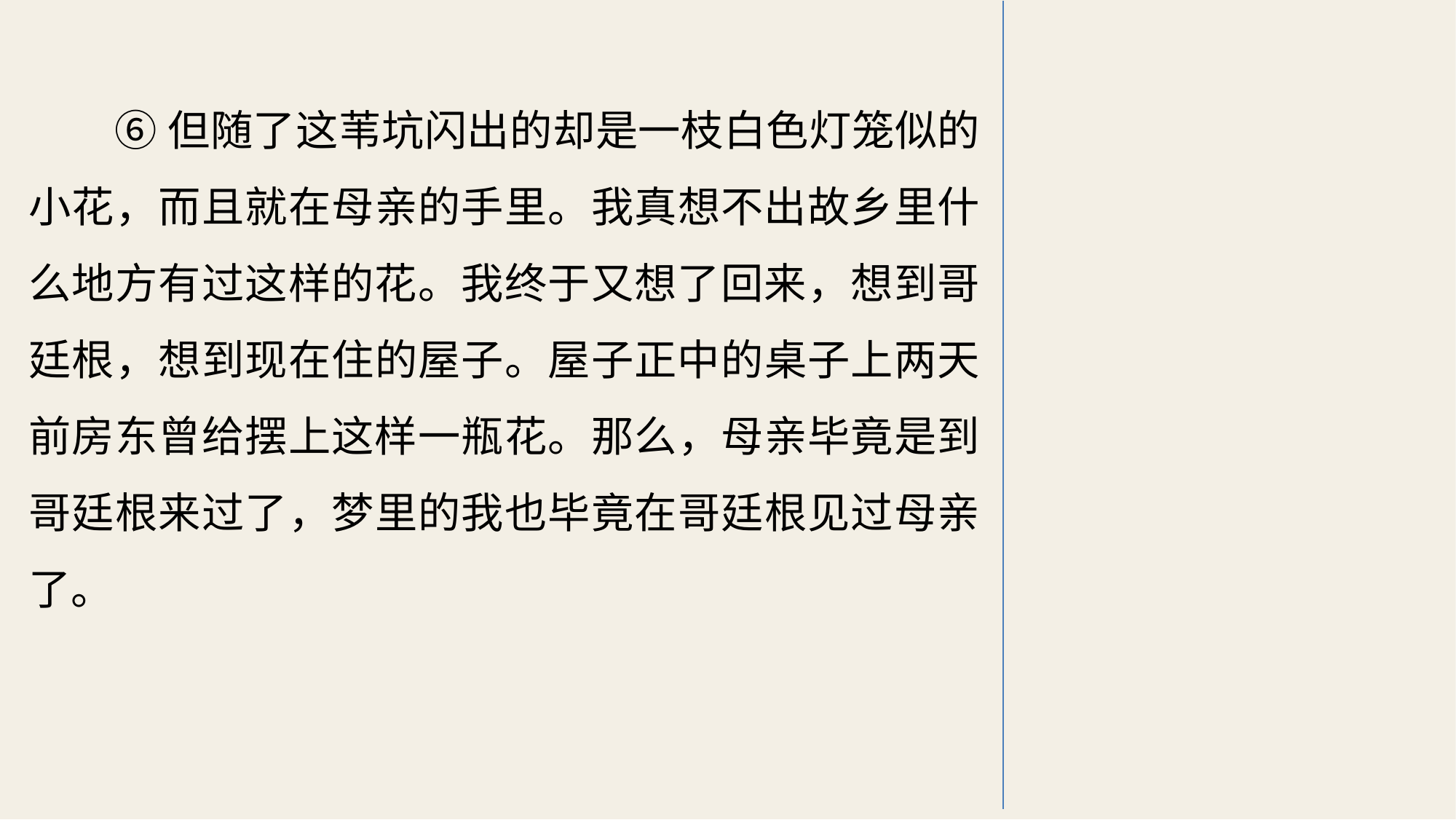

⑥但随了这苇坑闪出的却是一枝白色灯笼似的小花，而且就在母亲的手里。我真想不出故乡里什么地方有过这样的花。我终于又想了回来，想到哥廷根，想到现在住的屋子。屋子正中的桌子上两天前房东曾给摆上这样一瓶花。那么，母亲毕竟是到哥廷根来过了，梦里的我也毕竟在哥廷根见过母亲了。